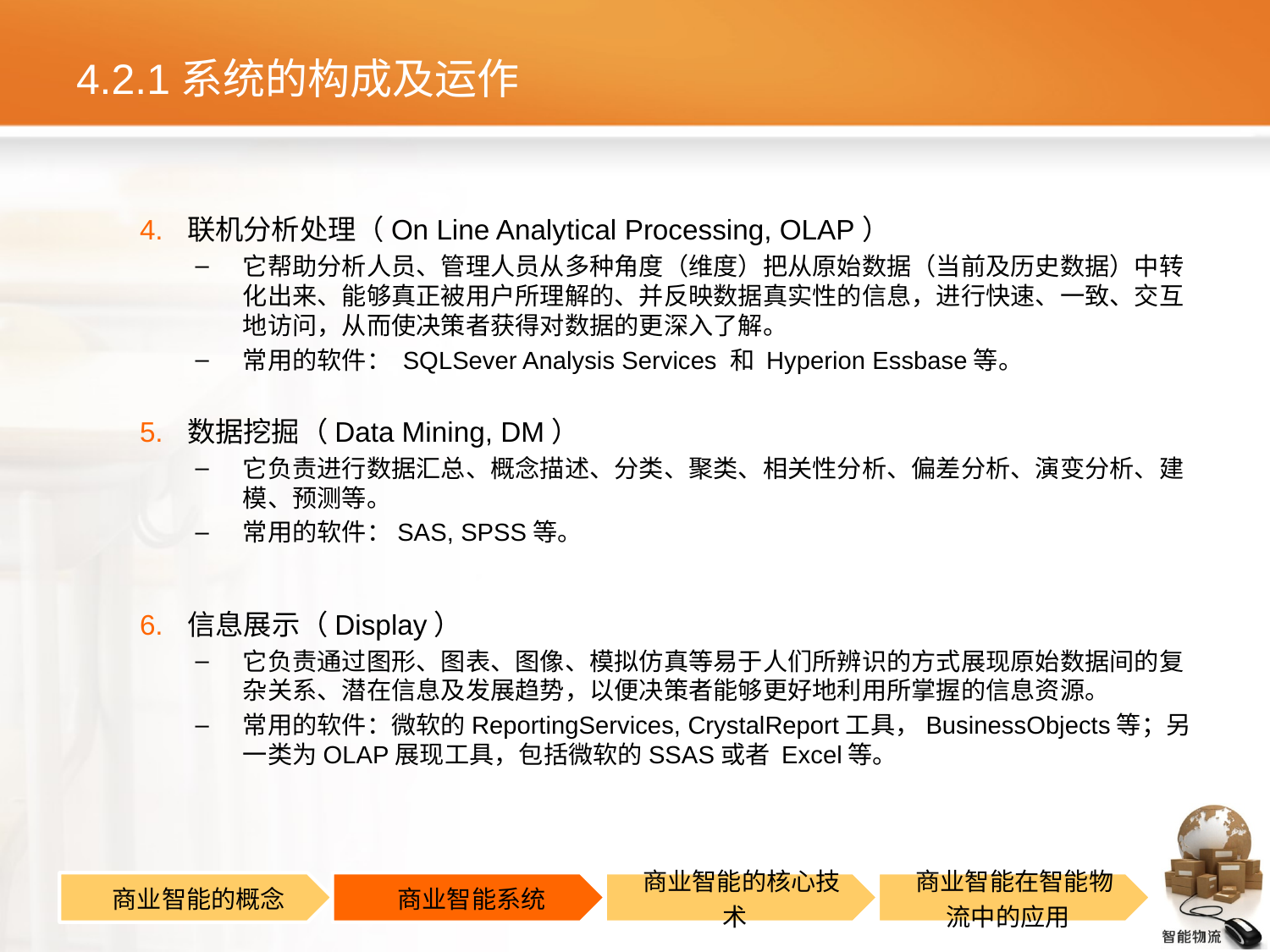

# 4.2.1系统的构成及运作

联机分析处理（On Line Analytical Processing, OLAP）
它帮助分析人员、管理人员从多种角度（维度）把从原始数据（当前及历史数据）中转化出来、能够真正被用户所理解的、并反映数据真实性的信息，进行快速、一致、交互地访问，从而使决策者获得对数据的更深入了解。
常用的软件： SQLSever Analysis Services 和 Hyperion Essbase等。

数据挖掘（Data Mining, DM）
它负责进行数据汇总、概念描述、分类、聚类、相关性分析、偏差分析、演变分析、建模、预测等。
常用的软件：SAS, SPSS等。

信息展示（Display）
它负责通过图形、图表、图像、模拟仿真等易于人们所辨识的方式展现原始数据间的复杂关系、潜在信息及发展趋势，以便决策者能够更好地利用所掌握的信息资源。
常用的软件：微软的ReportingServices, CrystalReport工具，BusinessObjects等；另一类为OLAP展现工具，包括微软的SSAS或者 Excel等。